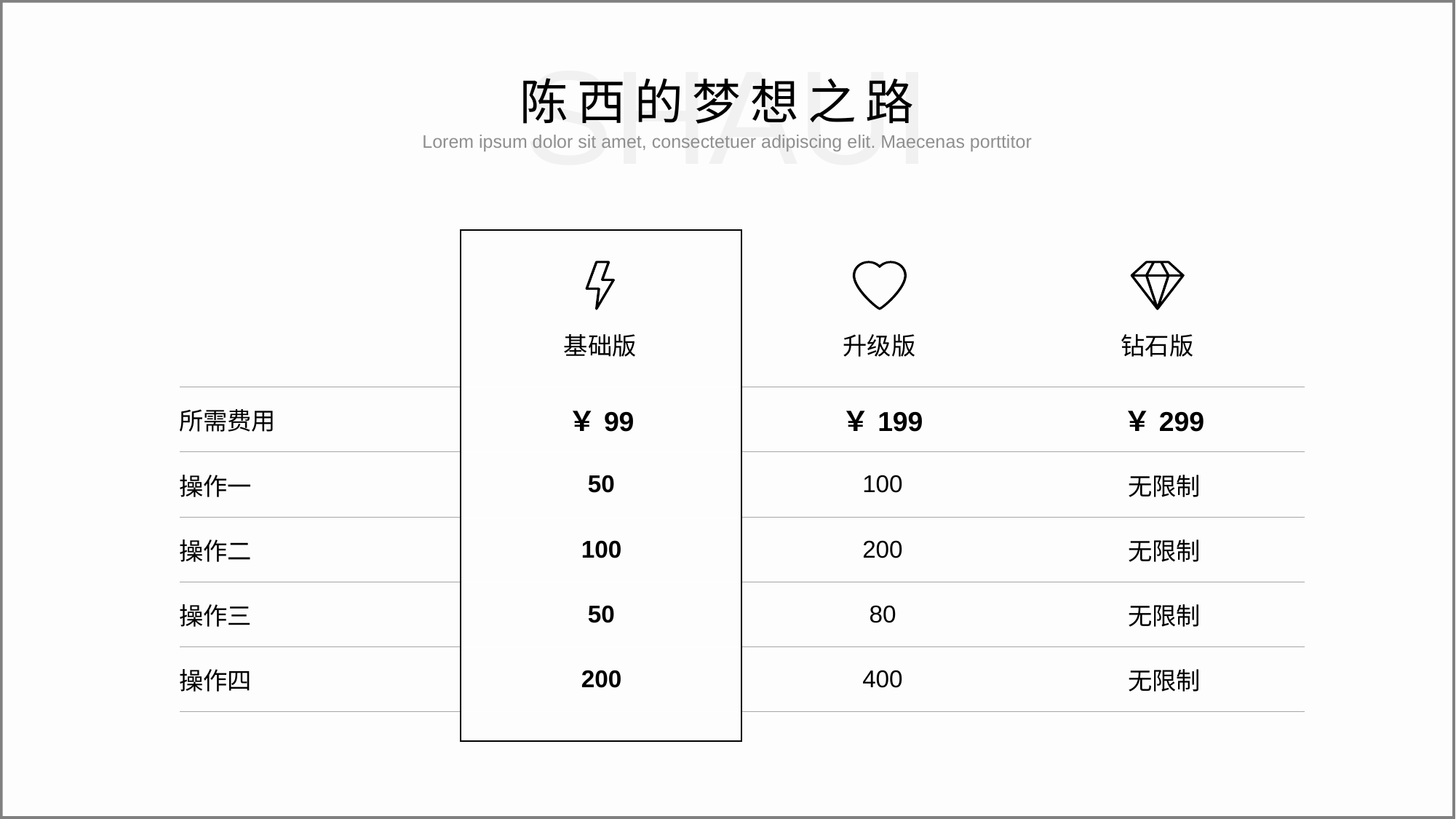

SHAUI
陈西的梦想之路
Lorem ipsum dolor sit amet, consectetuer adipiscing elit. Maecenas porttitor

基础版
升级版
钻石版
| 所需费用 | ￥99 | ￥199 | ￥299 |
| --- | --- | --- | --- |
| 操作一 | 50 | 100 | 无限制 |
| 操作二 | 100 | 200 | 无限制 |
| 操作三 | 50 | 80 | 无限制 |
| 操作四 | 200 | 400 | 无限制 |